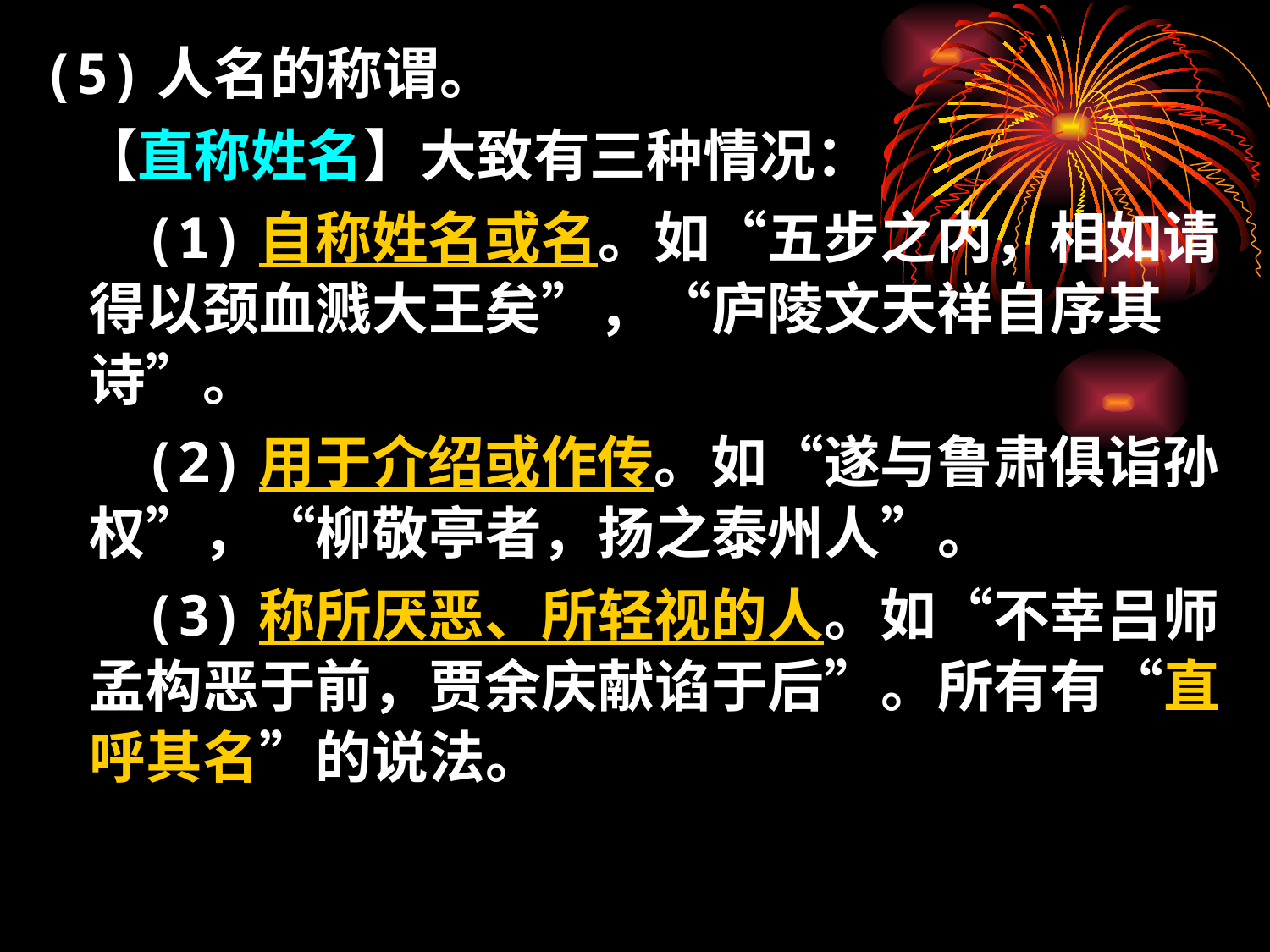

(5)人名的称谓。
  【直称姓名】大致有三种情况：
   (1)自称姓名或名。如“五步之内，相如请得以颈血溅大王矣”，“庐陵文天祥自序其诗”。
   (2)用于介绍或作传。如“遂与鲁肃俱诣孙权”，“柳敬亭者，扬之泰州人”。
   (3)称所厌恶、所轻视的人。如“不幸吕师孟构恶于前，贾余庆献谄于后”。所有有“直呼其名”的说法。